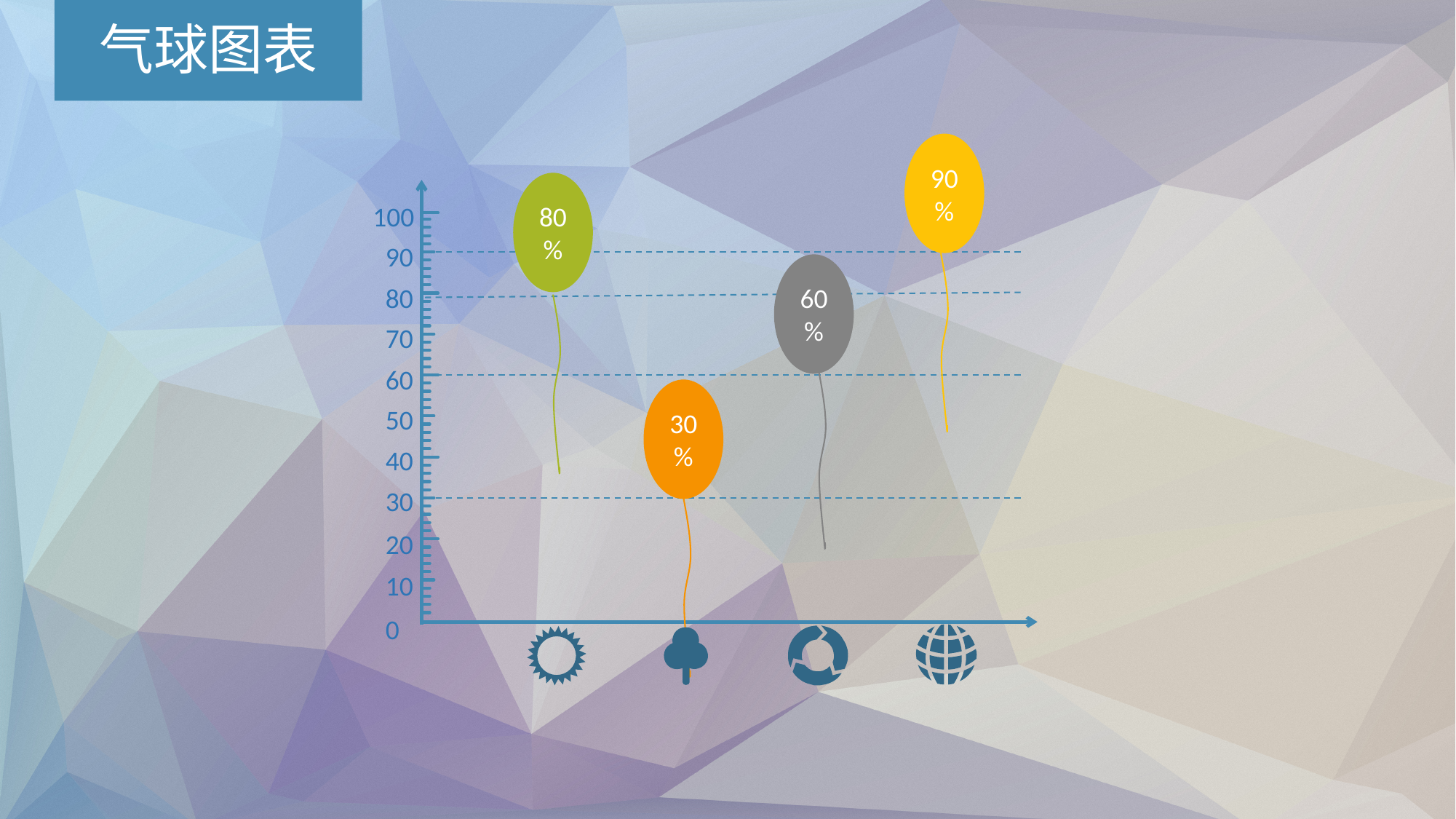

气球图表
90%
80%
100
90

60%
80

70
60

30%
50
40
30

20
10
0